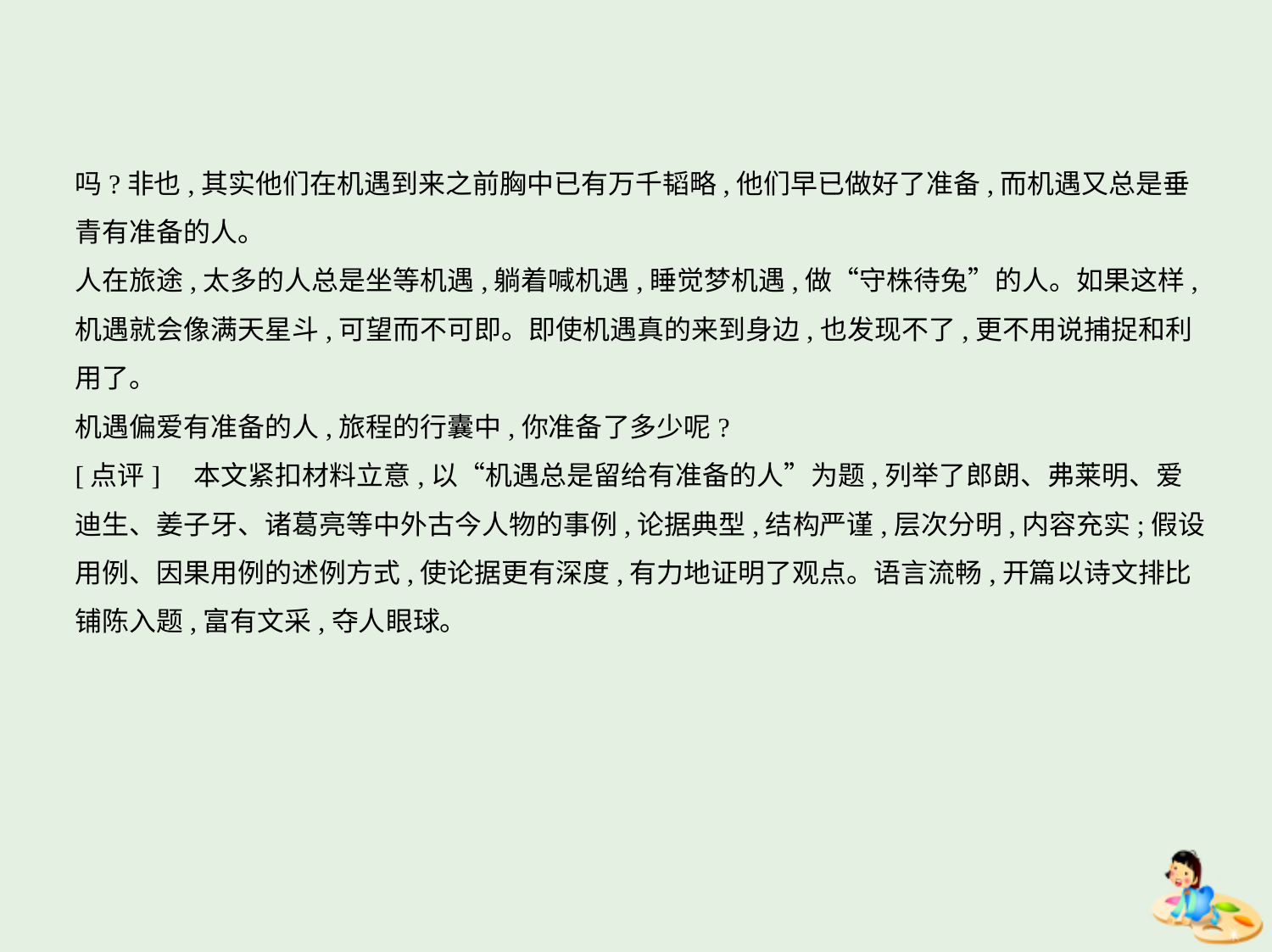

吗?非也,其实他们在机遇到来之前胸中已有万千韬略,他们早已做好了准备,而机遇又总是垂
青有准备的人。
人在旅途,太多的人总是坐等机遇,躺着喊机遇,睡觉梦机遇,做“守株待兔”的人。如果这样,
机遇就会像满天星斗,可望而不可即。即使机遇真的来到身边,也发现不了,更不用说捕捉和利
用了。
机遇偏爱有准备的人,旅程的行囊中,你准备了多少呢?
[点评]　本文紧扣材料立意,以“机遇总是留给有准备的人”为题,列举了郎朗、弗莱明、爱
迪生、姜子牙、诸葛亮等中外古今人物的事例,论据典型,结构严谨,层次分明,内容充实;假设
用例、因果用例的述例方式,使论据更有深度,有力地证明了观点。语言流畅,开篇以诗文排比
铺陈入题,富有文采,夺人眼球。